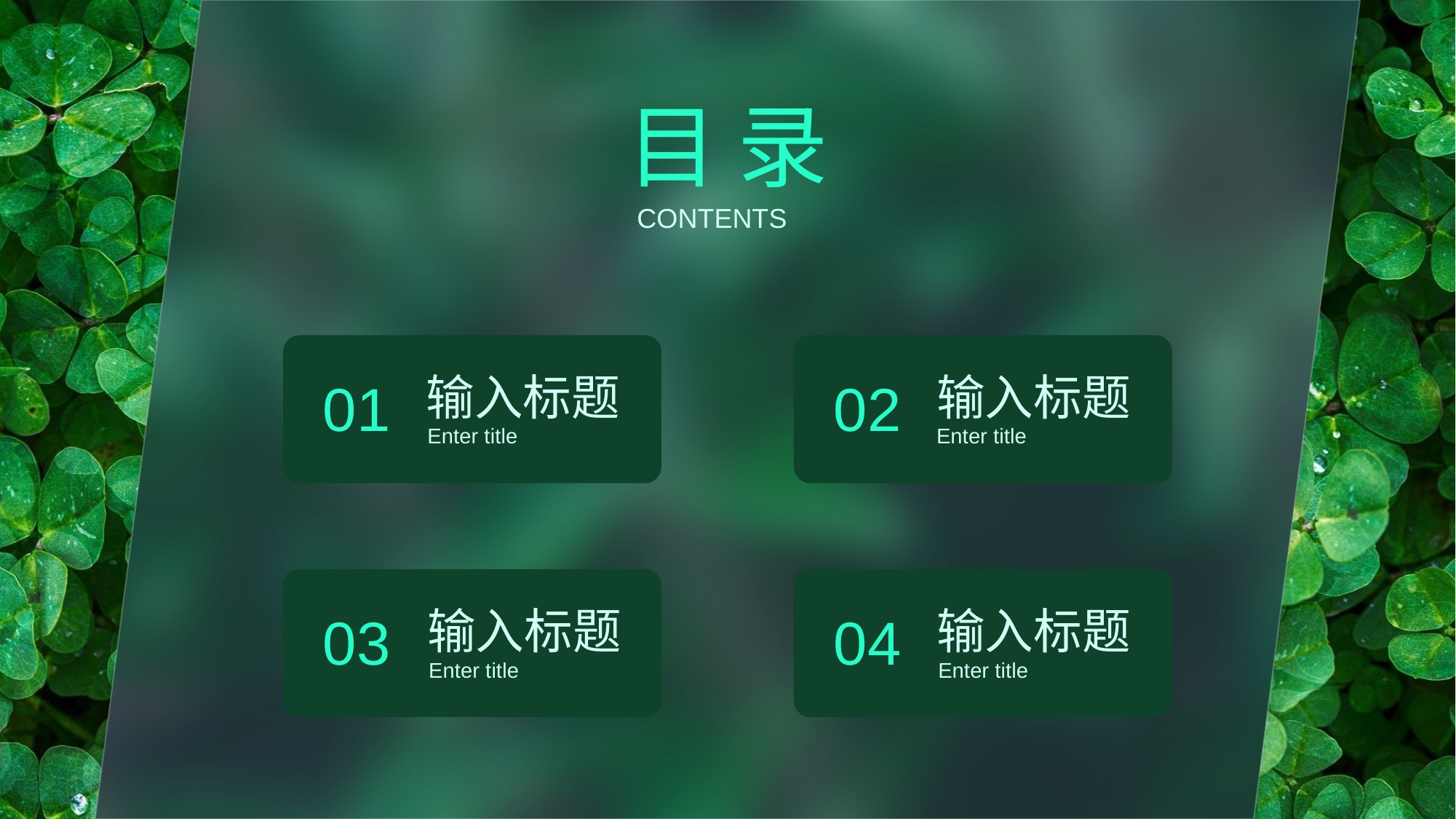

目 录
CONTENTS

输入标题
Enter title
输入标题
Enter title
01
02

输入标题
Enter title
输入标题
Enter title
03
04